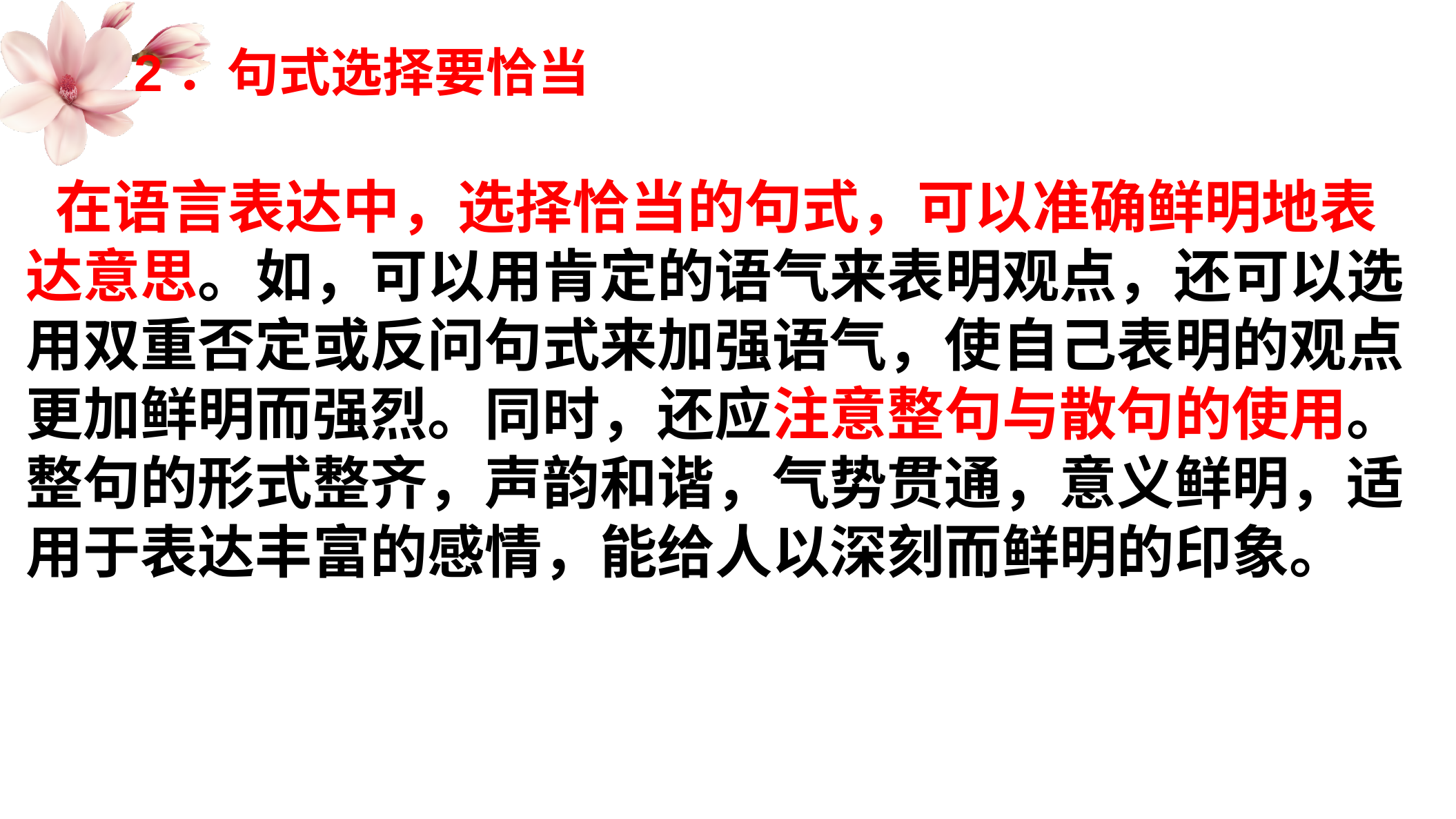

2．句式选择要恰当

在语言表达中，选择恰当的句式，可以准确鲜明地表达意思。如，可以用肯定的语气来表明观点，还可以选用双重否定或反问句式来加强语气，使自己表明的观点更加鲜明而强烈。同时，还应注意整句与散句的使用。整句的形式整齐，声韵和谐，气势贯通，意义鲜明，适用于表达丰富的感情，能给人以深刻而鲜明的印象。